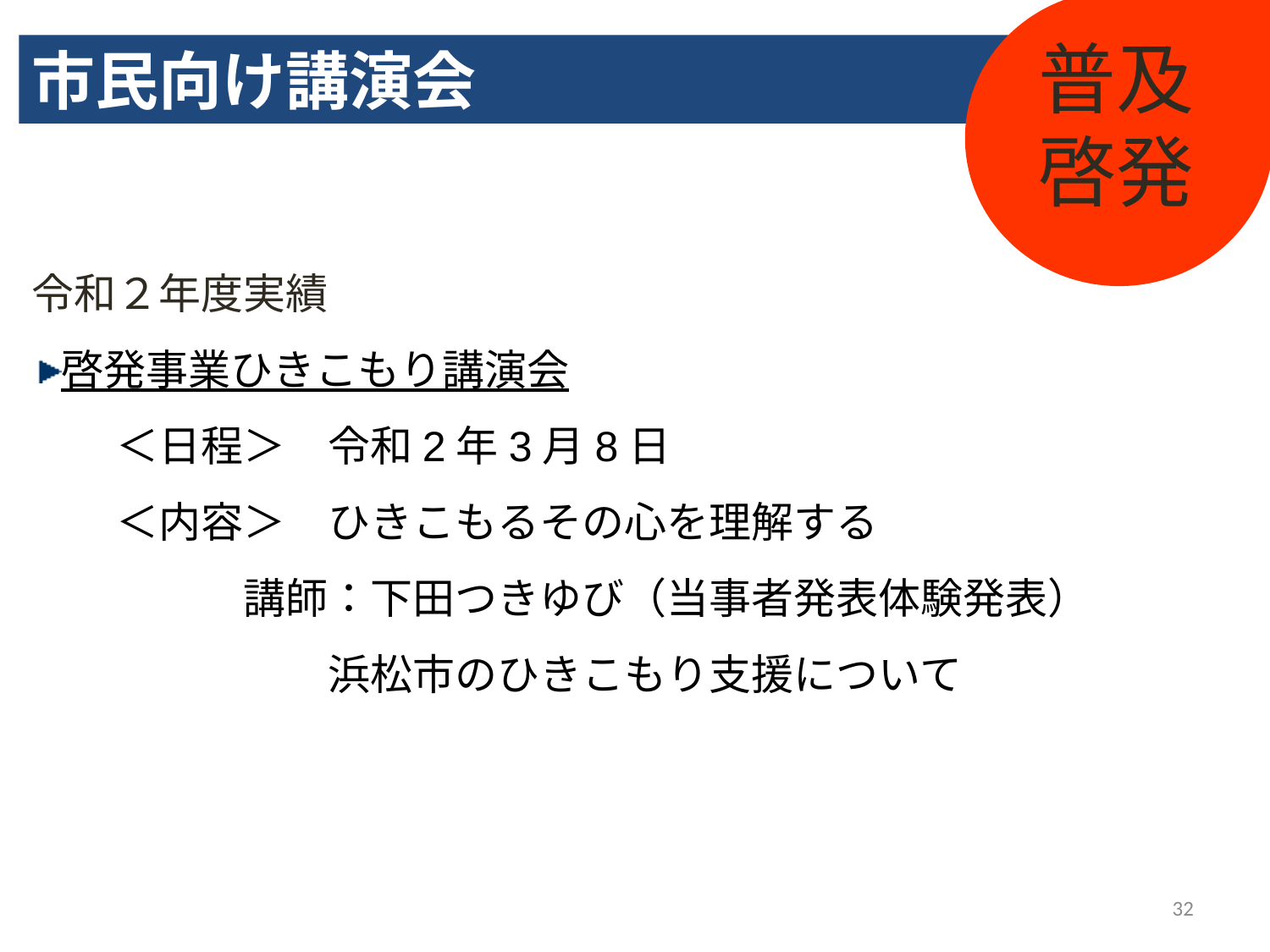

普及
啓発
市民向け講演会
令和２年度実績
啓発事業ひきこもり講演会
　　＜日程＞　令和2年3月8日
　　＜内容＞　ひきこもるその心を理解する
　　　　　講師：下田つきゆび（当事者発表体験発表）
　　　　　　　浜松市のひきこもり支援について

32